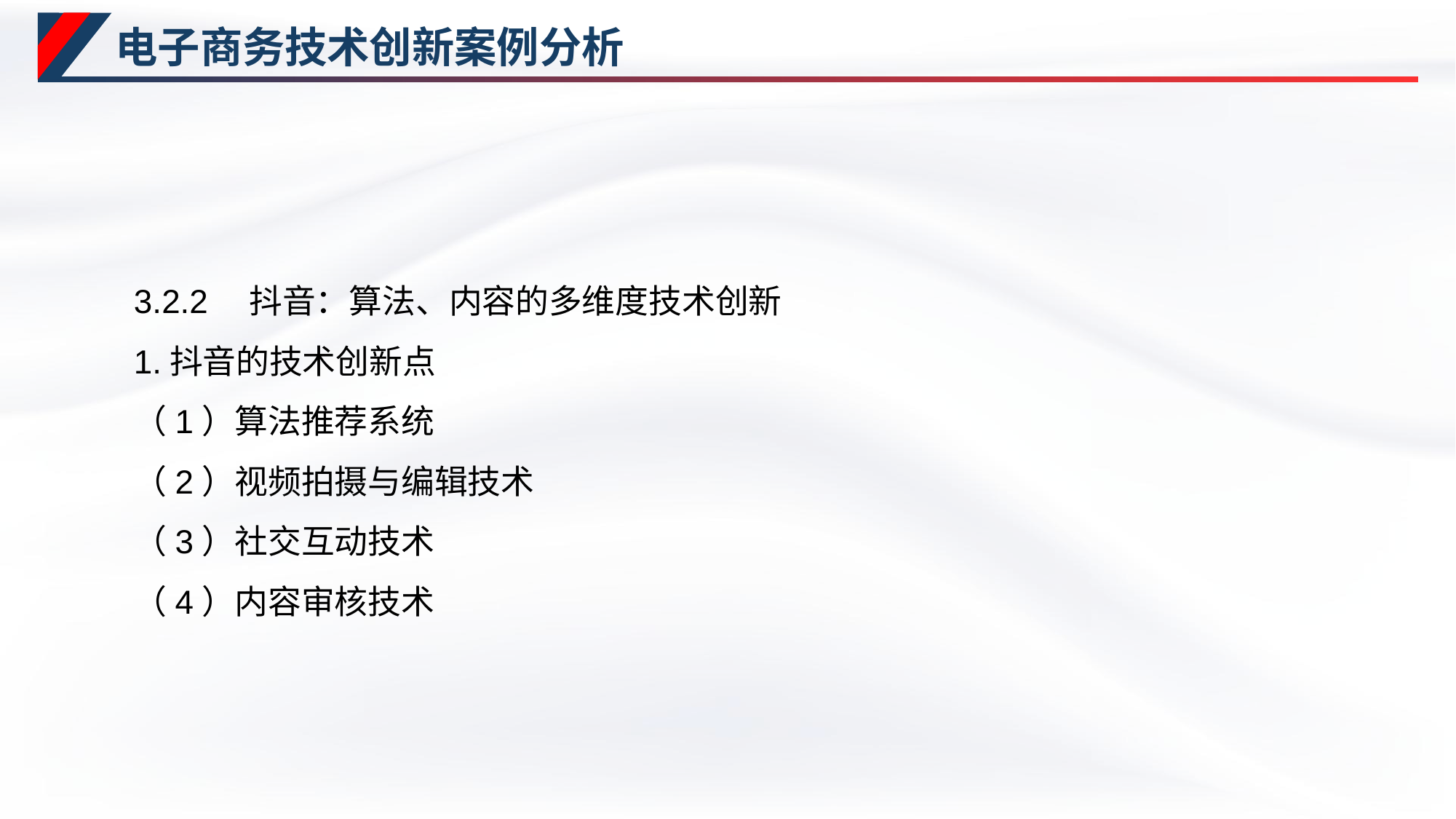

# 电子商务技术创新案例分析
3.2.2　抖音：算法、内容的多维度技术创新
1.抖音的技术创新点
（1）算法推荐系统
（2）视频拍摄与编辑技术
（3）社交互动技术
（4）内容审核技术